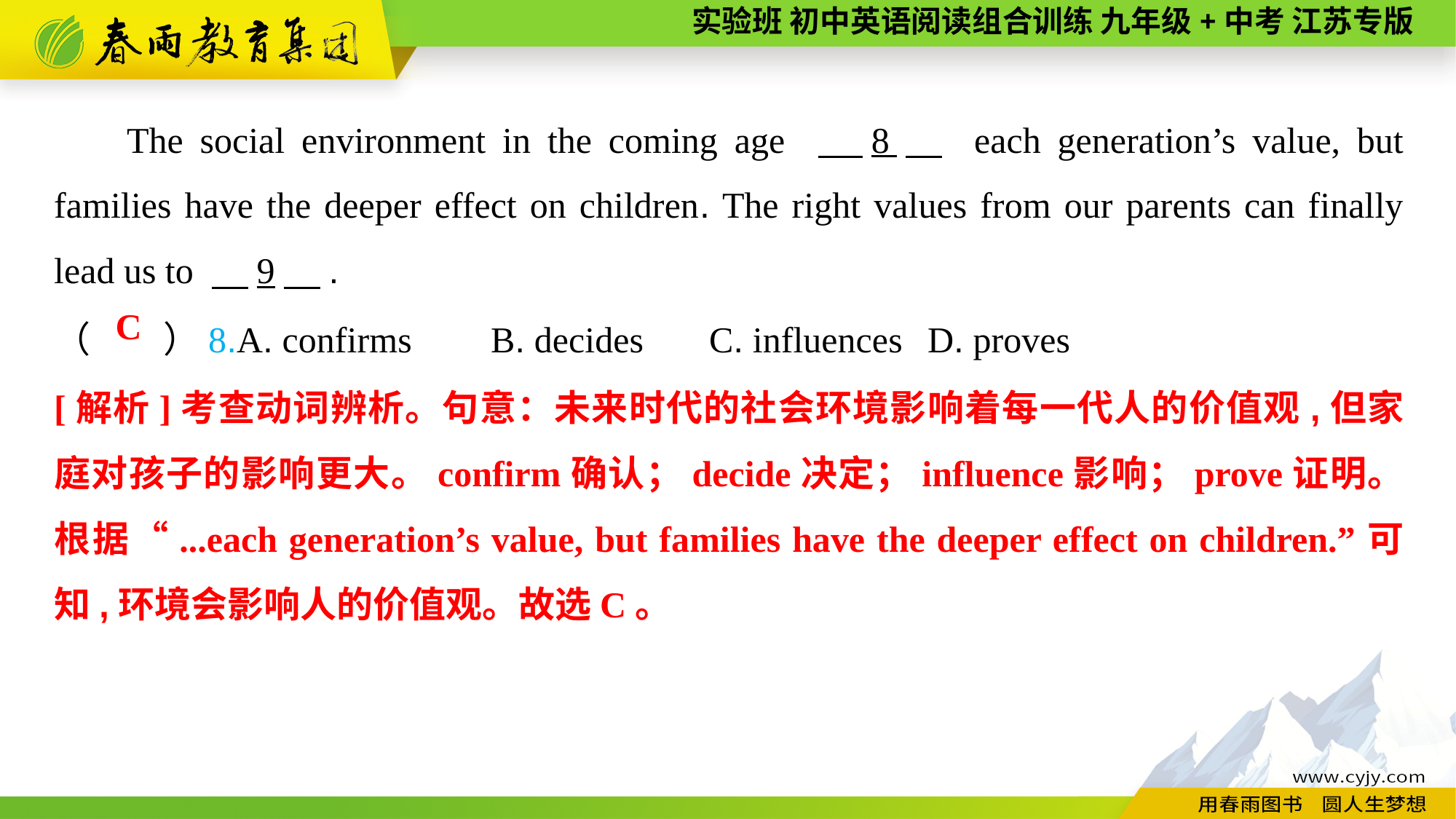

The social environment in the coming age 　8　 each generation’s value, but families have the deeper effect on children. The right values from our parents can finally lead us to 　9　.
（　　）8.A. confirms	B. decides	C. influences	D. proves
C
[解析]考查动词辨析。句意：未来时代的社会环境影响着每一代人的价值观,但家庭对孩子的影响更大。confirm确认；decide决定；influence影响；prove证明。根据“...each generation’s value, but families have the deeper effect on children.”可知,环境会影响人的价值观。故选C。